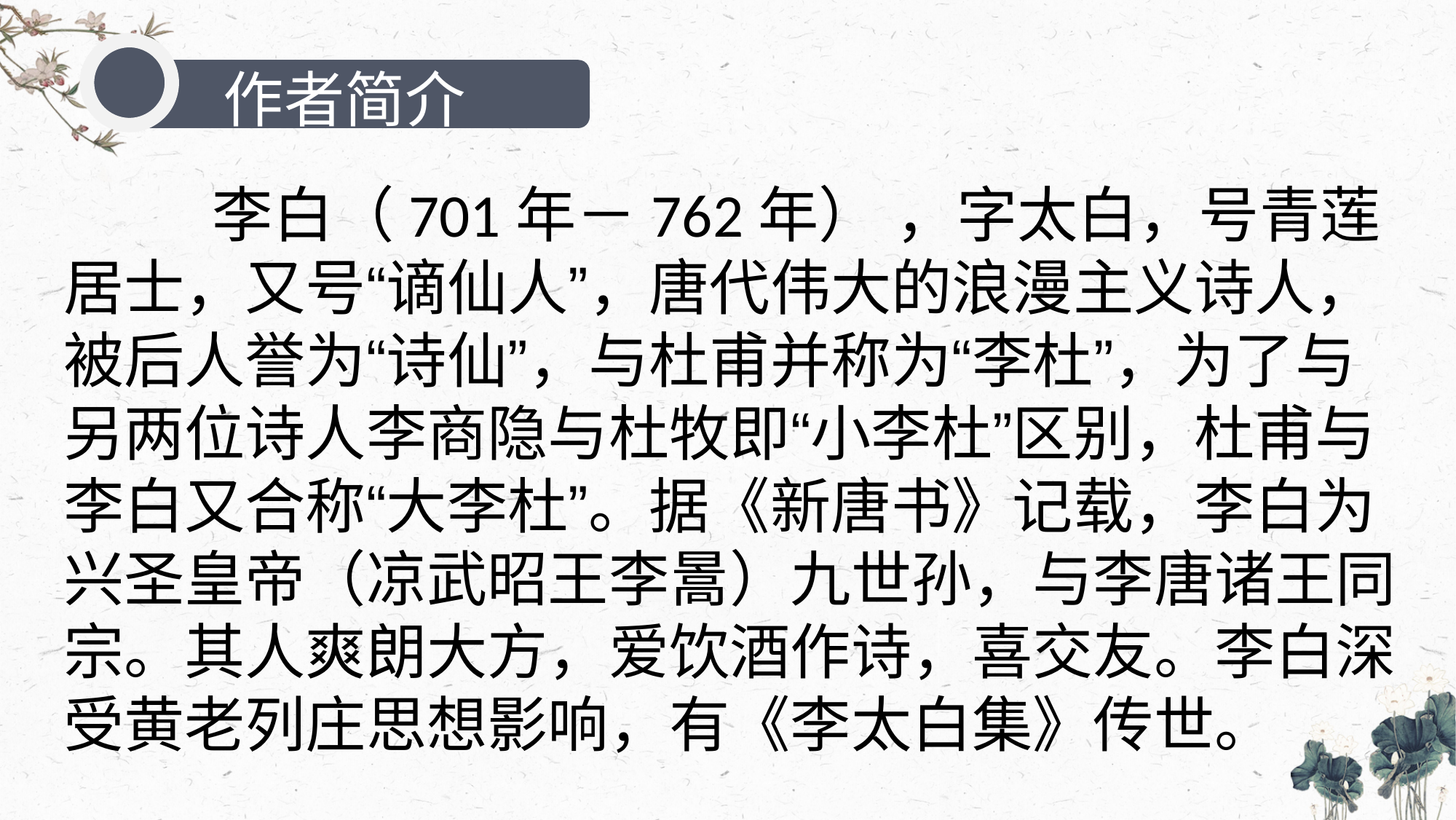

李白（701年－762年） ，字太白，号青莲居士，又号“谪仙人”，唐代伟大的浪漫主义诗人，被后人誉为“诗仙”，与杜甫并称为“李杜”，为了与另两位诗人李商隐与杜牧即“小李杜”区别，杜甫与李白又合称“大李杜”。据《新唐书》记载，李白为兴圣皇帝（凉武昭王李暠）九世孙，与李唐诸王同宗。其人爽朗大方，爱饮酒作诗，喜交友。李白深受黄老列庄思想影响，有《李太白集》传世。

作者简介